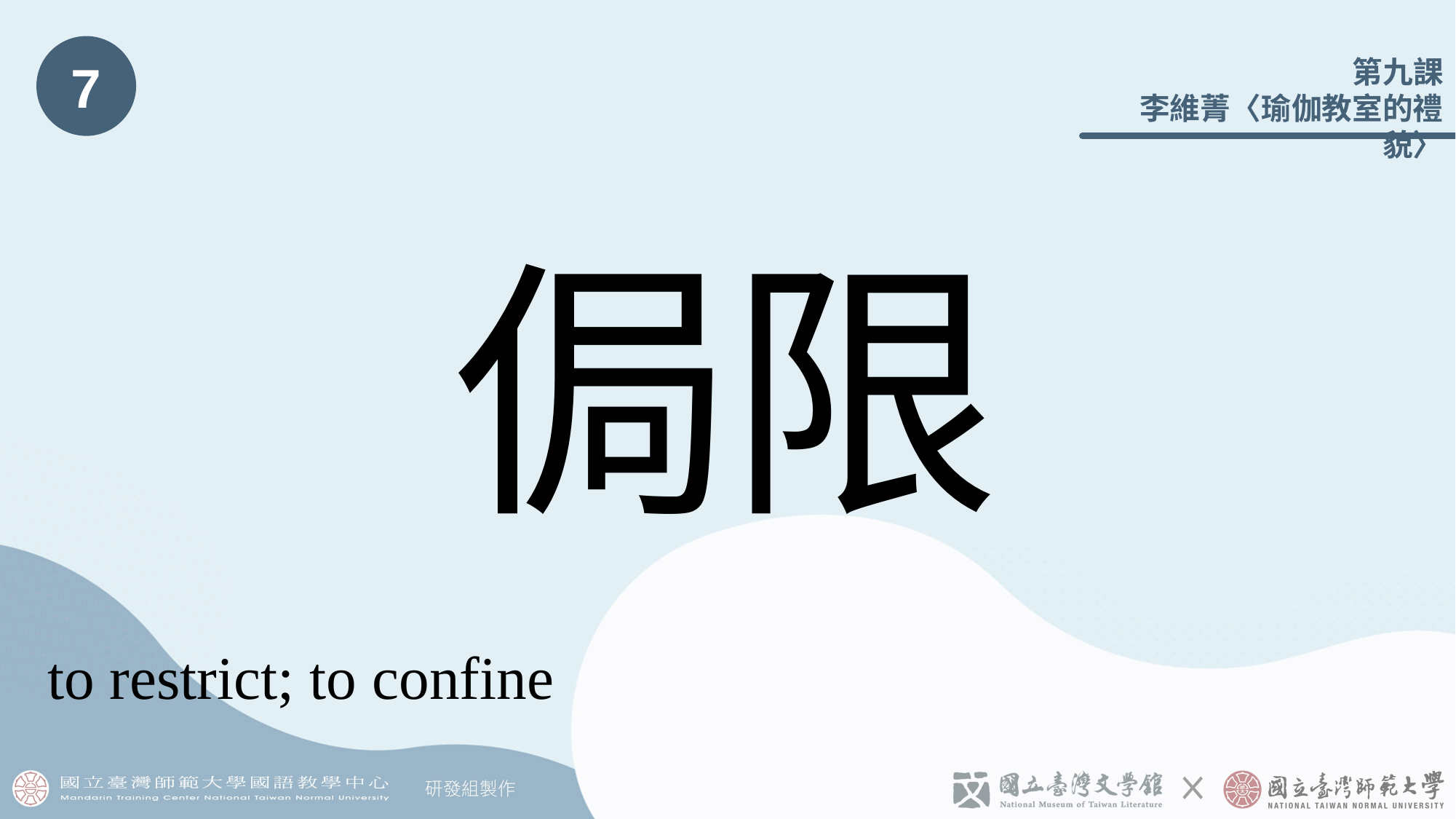

7
# 侷限
to restrict; to confine